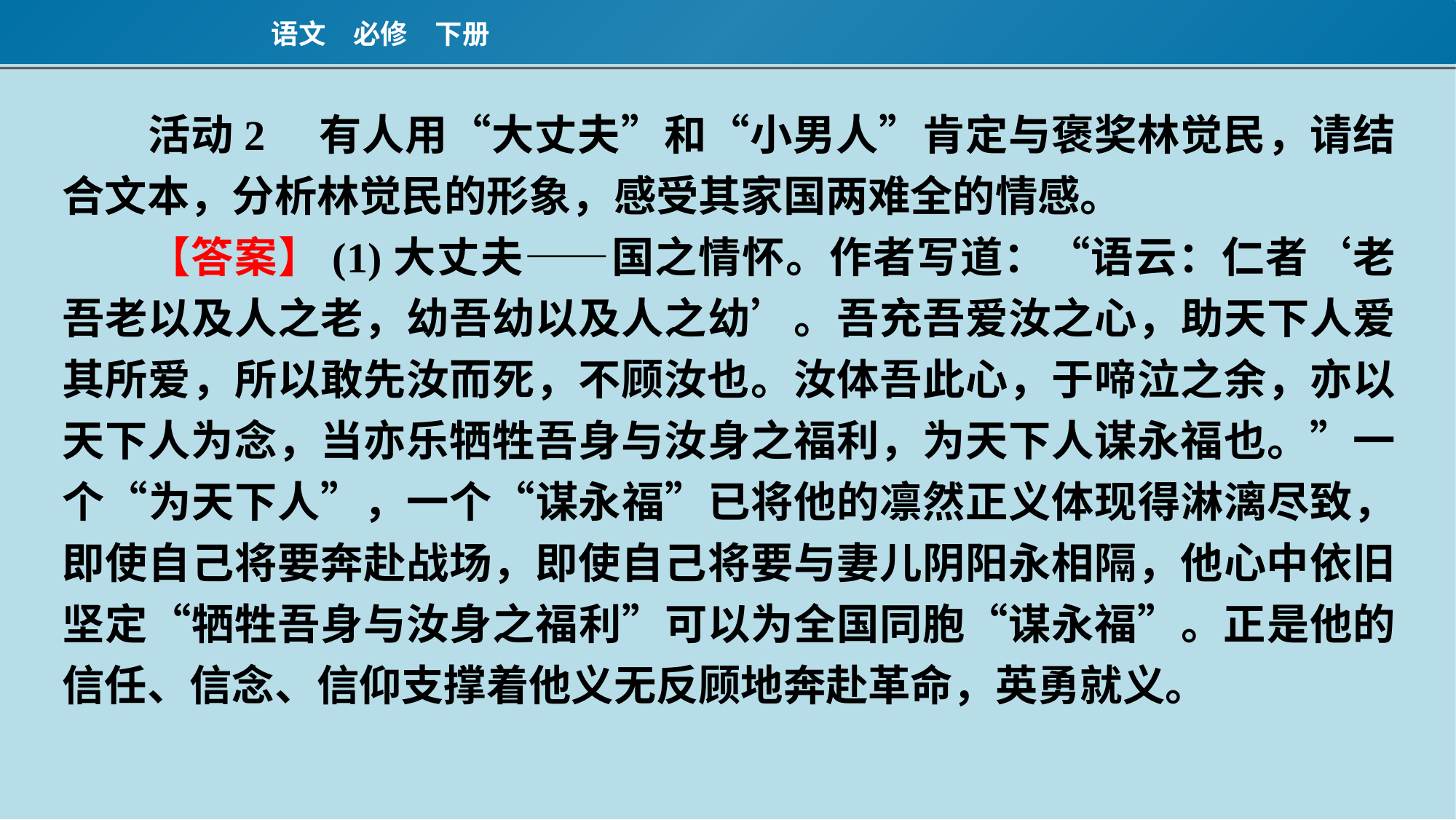

活动2　有人用“大丈夫”和“小男人”肯定与褒奖林觉民，请结合文本，分析林觉民的形象，感受其家国两难全的情感。
【答案】(1)大丈夫——国之情怀。作者写道：“语云：仁者‘老吾老以及人之老，幼吾幼以及人之幼’。吾充吾爱汝之心，助天下人爱其所爱，所以敢先汝而死，不顾汝也。汝体吾此心，于啼泣之余，亦以天下人为念，当亦乐牺牲吾身与汝身之福利，为天下人谋永福也。”一个“为天下人”，一个“谋永福”已将他的凛然正义体现得淋漓尽致，即使自己将要奔赴战场，即使自己将要与妻儿阴阳永相隔，他心中依旧坚定“牺牲吾身与汝身之福利”可以为全国同胞“谋永福”。正是他的信任、信念、信仰支撑着他义无反顾地奔赴革命，英勇就义。